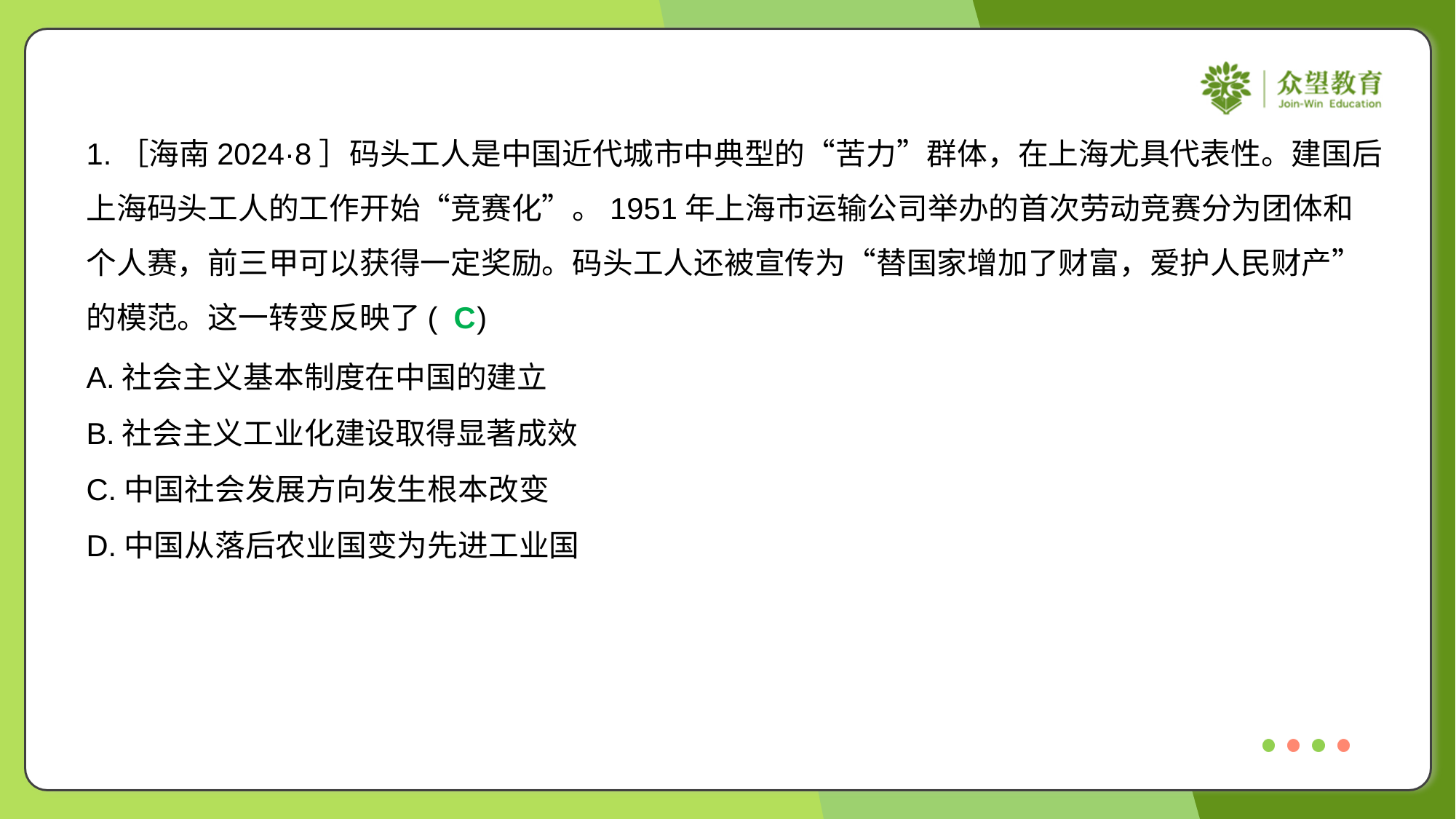

1.［海南2024·8］码头工人是中国近代城市中典型的“苦力”群体，在上海尤具代表性。建国后
上海码头工人的工作开始“竞赛化”。1951年上海市运输公司举办的首次劳动竞赛分为团体和
个人赛，前三甲可以获得一定奖励。码头工人还被宣传为“替国家增加了财富，爱护人民财产”
的模范。这一转变反映了(     )
C
A.社会主义基本制度在中国的建立
B.社会主义工业化建设取得显著成效
C.中国社会发展方向发生根本改变
D.中国从落后农业国变为先进工业国